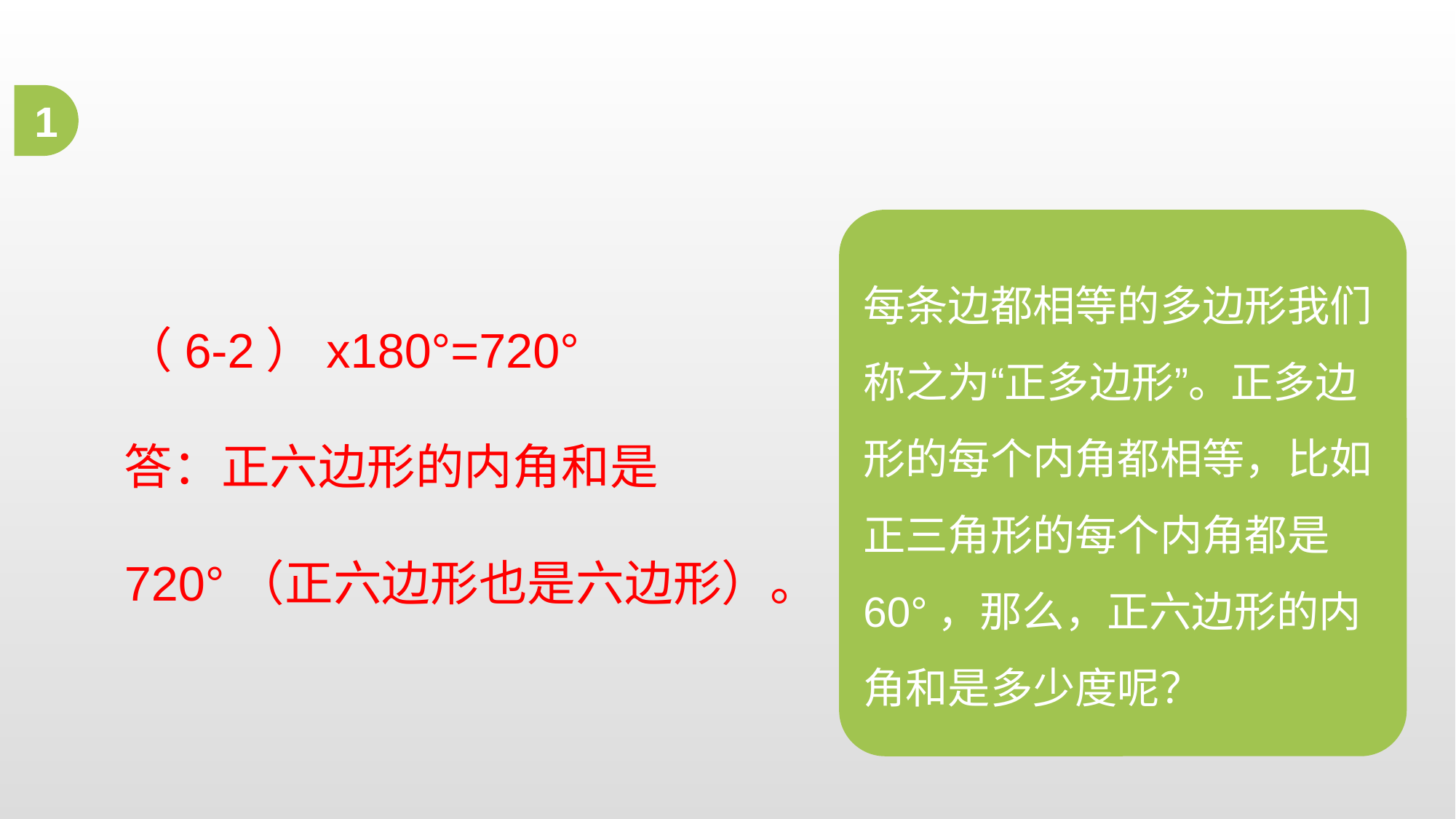

1
每条边都相等的多边形我们称之为“正多边形”。正多边形的每个内角都相等，比如正三角形的每个内角都是60°，那么，正六边形的内角和是多少度呢？
（6-2）x180°=720°
答：正六边形的内角和是720°（正六边形也是六边形）。